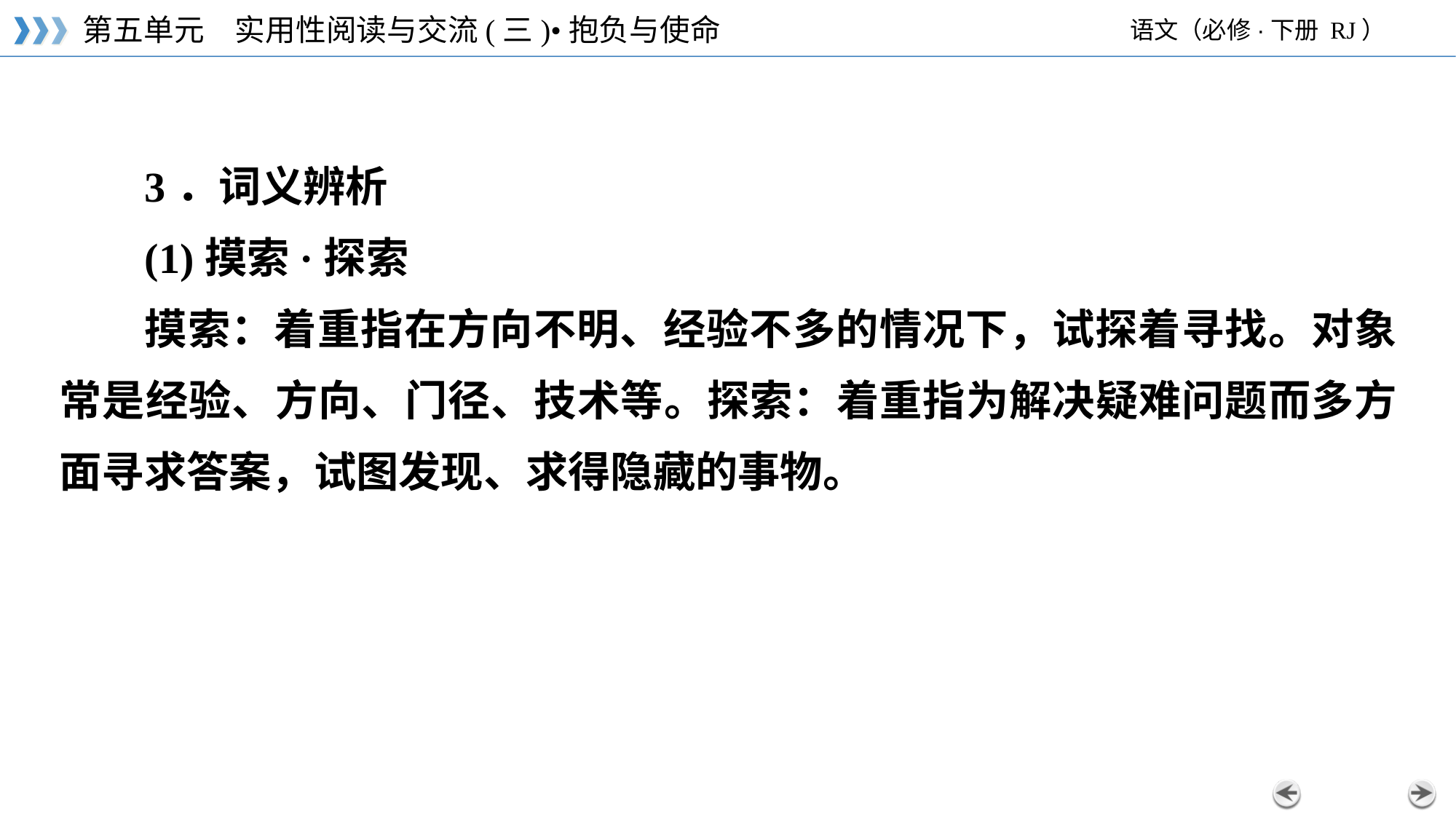

3．词义辨析
(1)摸索·探索
摸索：着重指在方向不明、经验不多的情况下，试探着寻找。对象常是经验、方向、门径、技术等。探索：着重指为解决疑难问题而多方面寻求答案，试图发现、求得隐藏的事物。